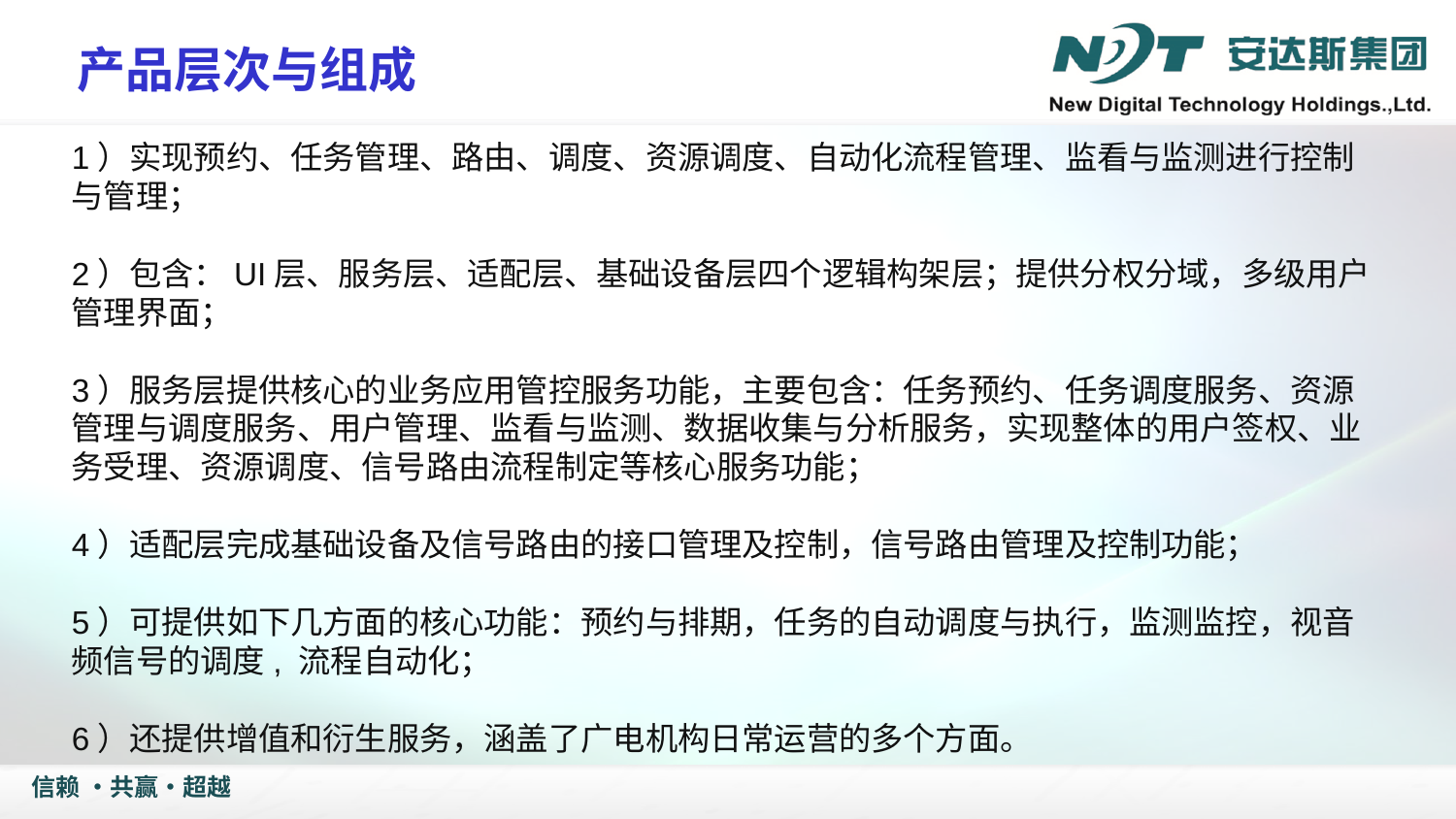

产品层次与组成
1）实现预约、任务管理、路由、调度、资源调度、自动化流程管理、监看与监测进行控制与管理；

2）包含：UI层、服务层、适配层、基础设备层四个逻辑构架层；提供分权分域，多级用户管理界面；

3）服务层提供核心的业务应用管控服务功能，主要包含：任务预约、任务调度服务、资源管理与调度服务、用户管理、监看与监测、数据收集与分析服务，实现整体的用户签权、业务受理、资源调度、信号路由流程制定等核心服务功能；

4）适配层完成基础设备及信号路由的接口管理及控制，信号路由管理及控制功能；

5）可提供如下几方面的核心功能：预约与排期，任务的自动调度与执行，监测监控，视音频信号的调度, 流程自动化；

6）还提供增值和衍生服务，涵盖了广电机构日常运营的多个方面。